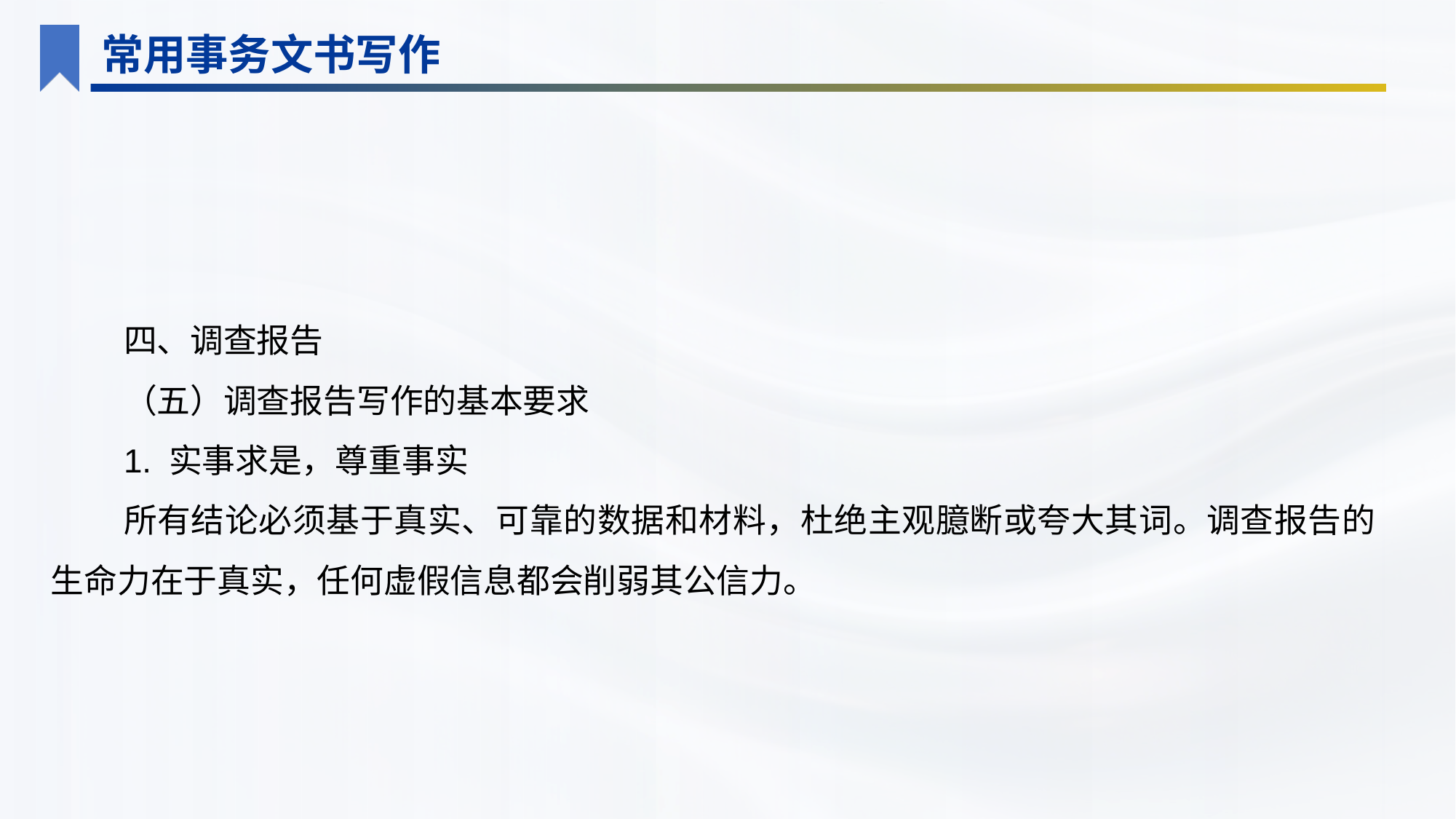

常用事务文书写作
四、调查报告
（五）调查报告写作的基本要求
1. 实事求是，尊重事实
所有结论必须基于真实、可靠的数据和材料，杜绝主观臆断或夸大其词。调查报告的生命力在于真实，任何虚假信息都会削弱其公信力。